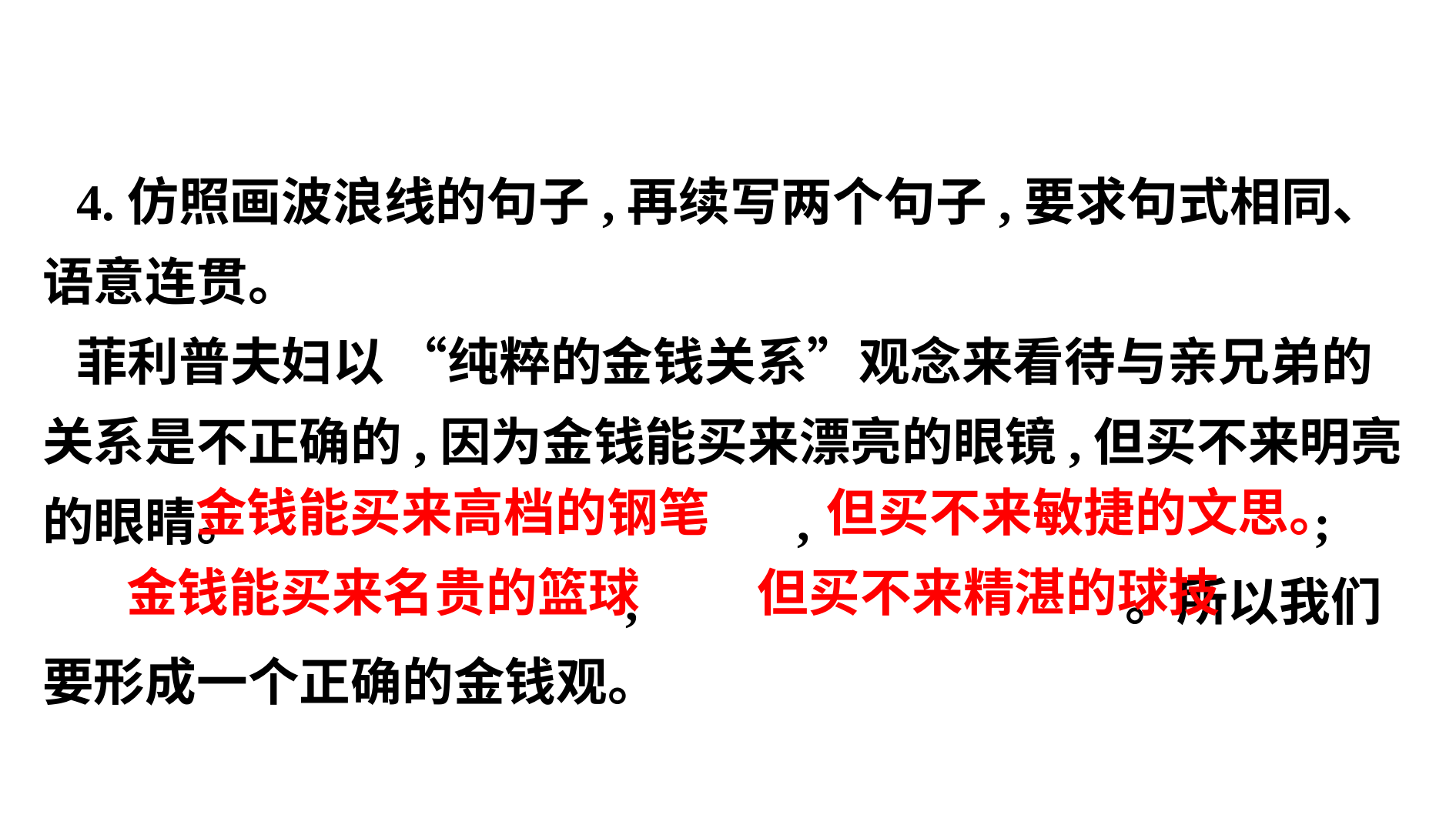

4.仿照画波浪线的句子,再续写两个句子,要求句式相同、语意连贯。
菲利普夫妇以 “纯粹的金钱关系”观念来看待与亲兄弟的关系是不正确的,因为金钱能买来漂亮的眼镜,但买不来明亮的眼睛。　                                     　,　                                　;
　                                     　,　                                    。所以我们要形成一个正确的金钱观。
　金钱能买来高档的钢笔
　但买不来敏捷的文思。
　金钱能买来名贵的篮球
　但买不来精湛的球技